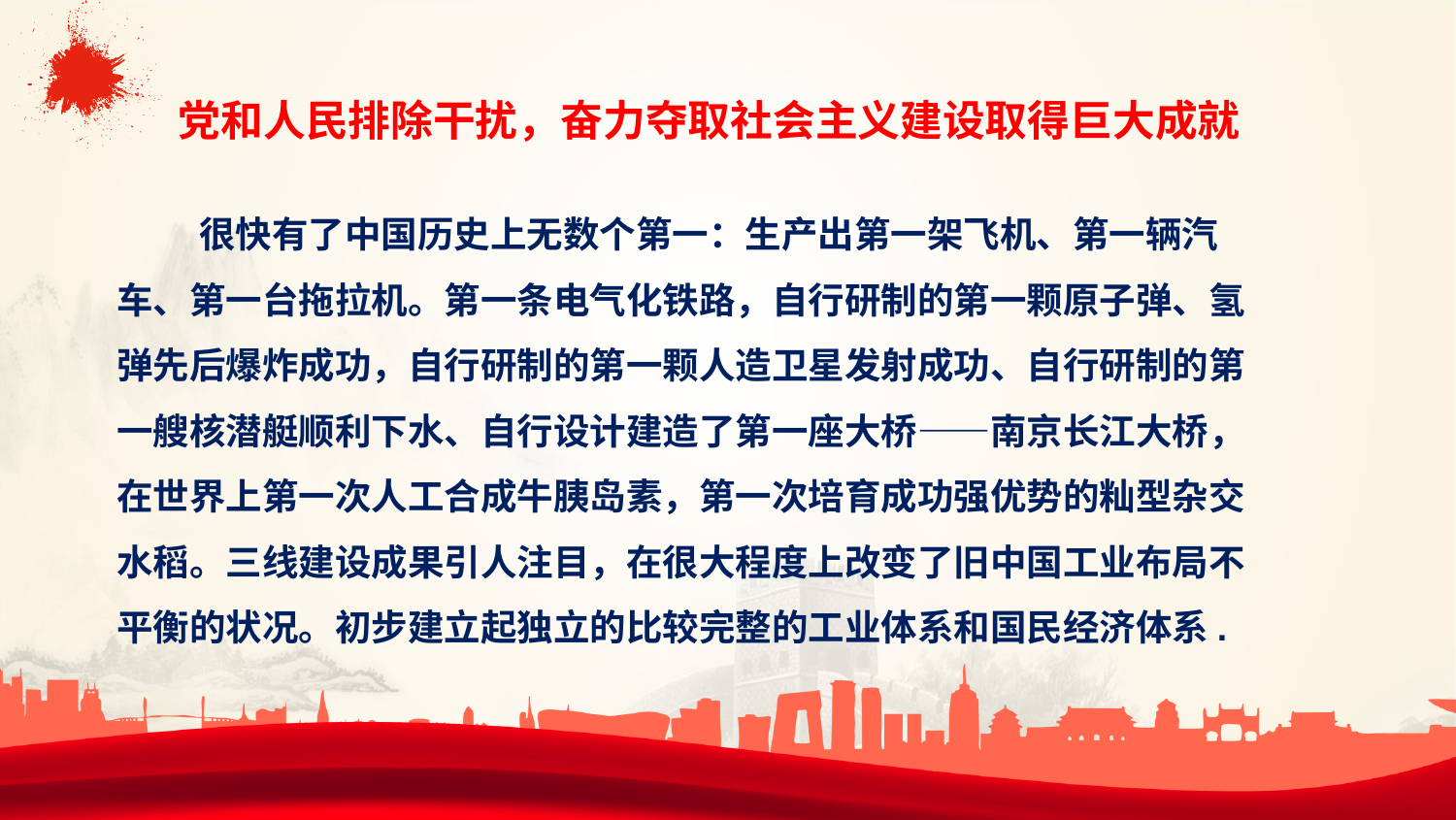

党和人民排除干扰，奋力夺取社会主义建设取得巨大成就
         很快有了中国历史上无数个第一：生产出第一架飞机、第一辆汽车、第一台拖拉机。第一条电气化铁路，自行研制的第一颗原子弹、氢弹先后爆炸成功，自行研制的第一颗人造卫星发射成功、自行研制的第一艘核潜艇顺利下水、自行设计建造了第一座大桥——南京长江大桥，在世界上第一次人工合成牛胰岛素，第一次培育成功强优势的籼型杂交水稻。三线建设成果引人注目，在很大程度上改变了旧中国工业布局不平衡的状况。初步建立起独立的比较完整的工业体系和国民经济体系.